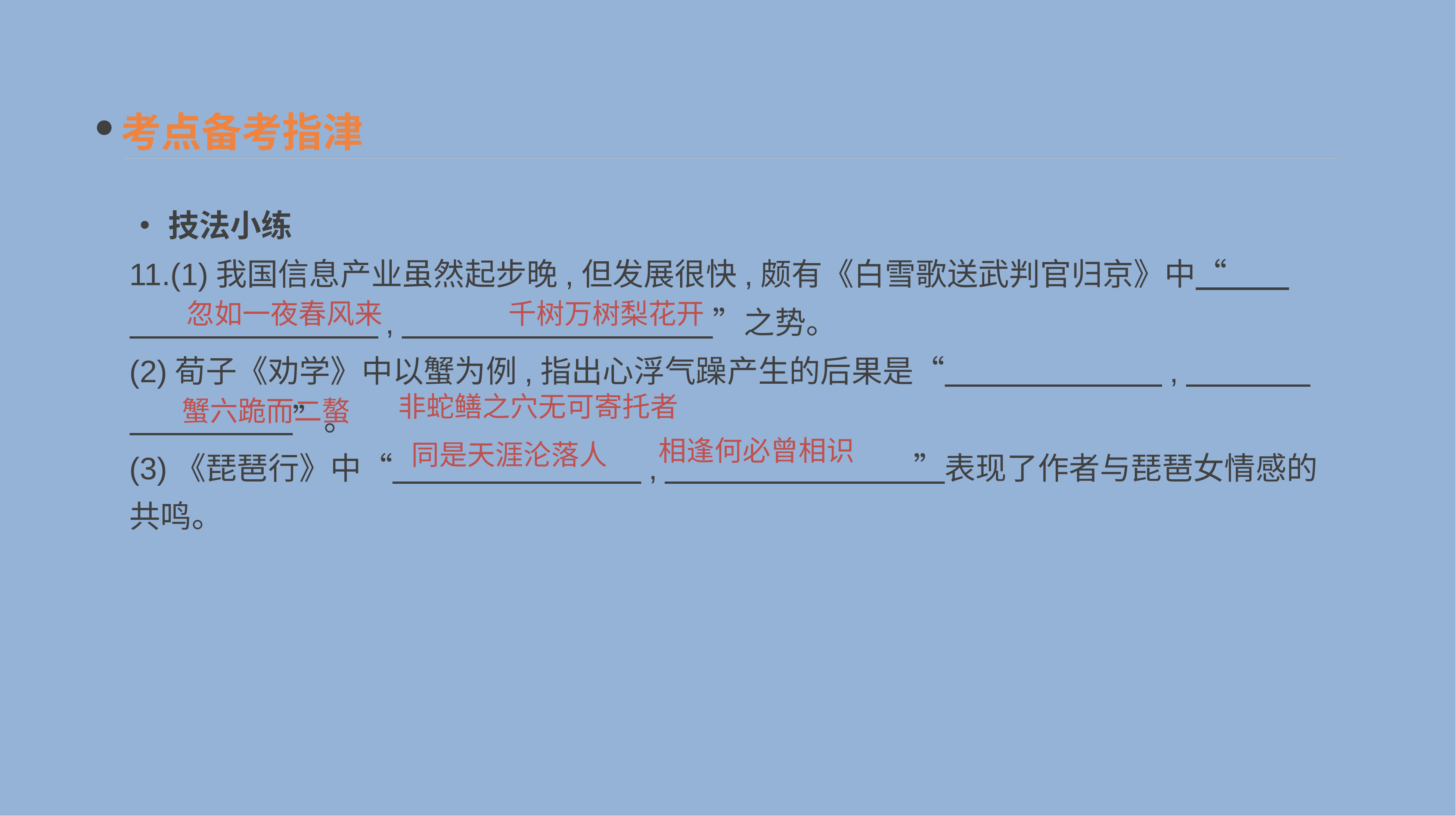

考点备考指津

•技法小练
11.(1)我国信息产业虽然起步晚,但发展很快,颇有《白雪歌送武判官归京》中“　　　　　　　　　　,　　　　　　　　　　”之势。
(2)荀子《劝学》中以蟹为例,指出心浮气躁产生的后果是“　　　　　　　,　　　　　　          　”。
(3)《琵琶行》中“　　　　　　　　,　　　　　　　　”表现了作者与琵琶女情感的共鸣。
忽如一夜春风来
千树万树梨花开
非蛇鳝之穴无可寄托者
蟹六跪而二螯
相逢何必曾相识
同是天涯沦落人